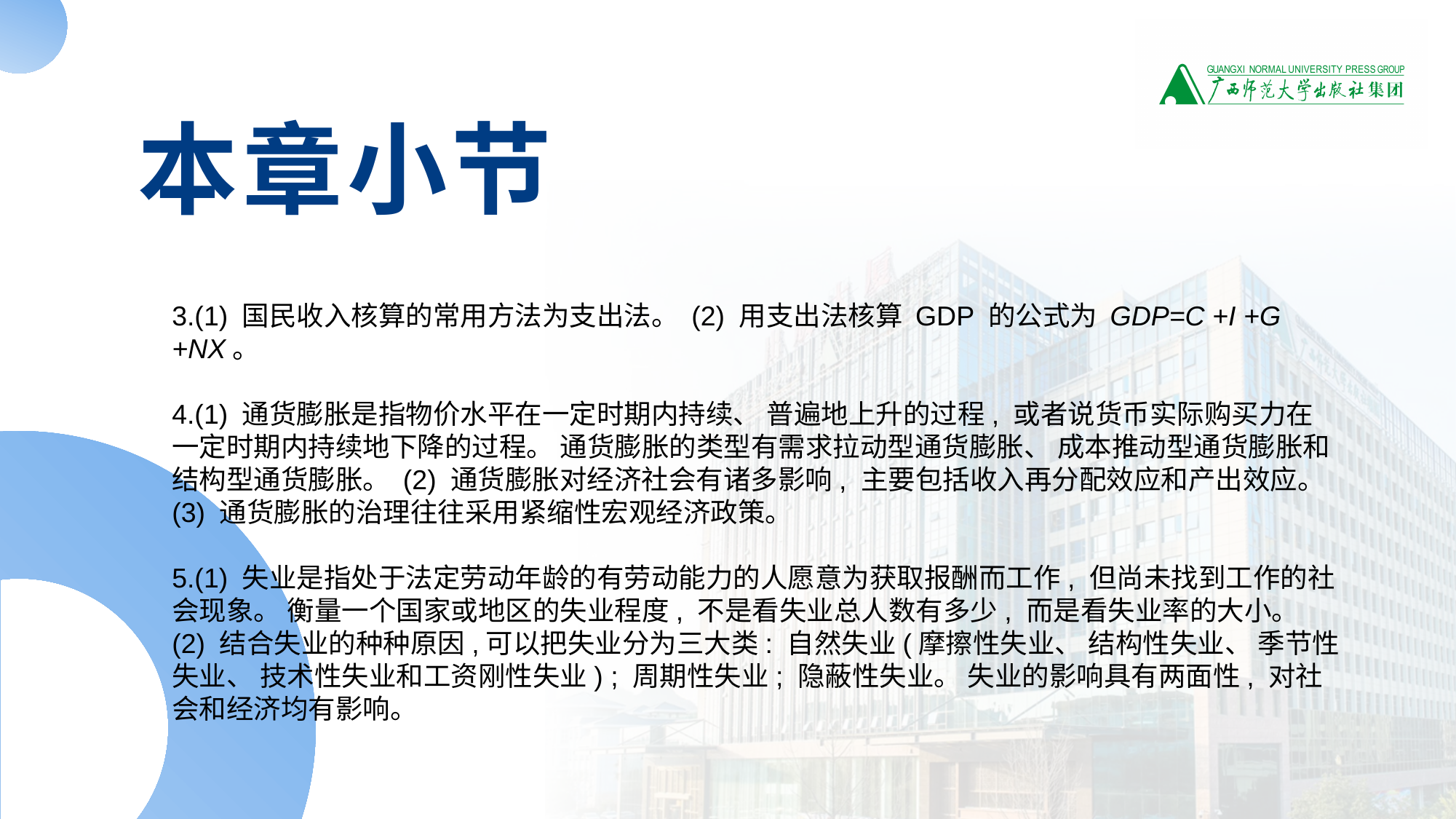

本章小节
3.(1) 国民收入核算的常用方法为支出法。 (2) 用支出法核算 GDP 的公式为 GDP=C +I +G +NX。

4.(1) 通货膨胀是指物价水平在一定时期内持续、 普遍地上升的过程, 或者说货币实际购买力在一定时期内持续地下降的过程。 通货膨胀的类型有需求拉动型通货膨胀、 成本推动型通货膨胀和结构型通货膨胀。 (2) 通货膨胀对经济社会有诸多影响, 主要包括收入再分配效应和产出效应。 (3) 通货膨胀的治理往往采用紧缩性宏观经济政策。

5.(1) 失业是指处于法定劳动年龄的有劳动能力的人愿意为获取报酬而工作, 但尚未找到工作的社会现象。 衡量一个国家或地区的失业程度, 不是看失业总人数有多少, 而是看失业率的大小。 (2) 结合失业的种种原因,可以把失业分为三大类: 自然失业(摩擦性失业、 结构性失业、 季节性失业、 技术性失业和工资刚性失业) ; 周期性失业; 隐蔽性失业。 失业的影响具有两面性, 对社会和经济均有影响。